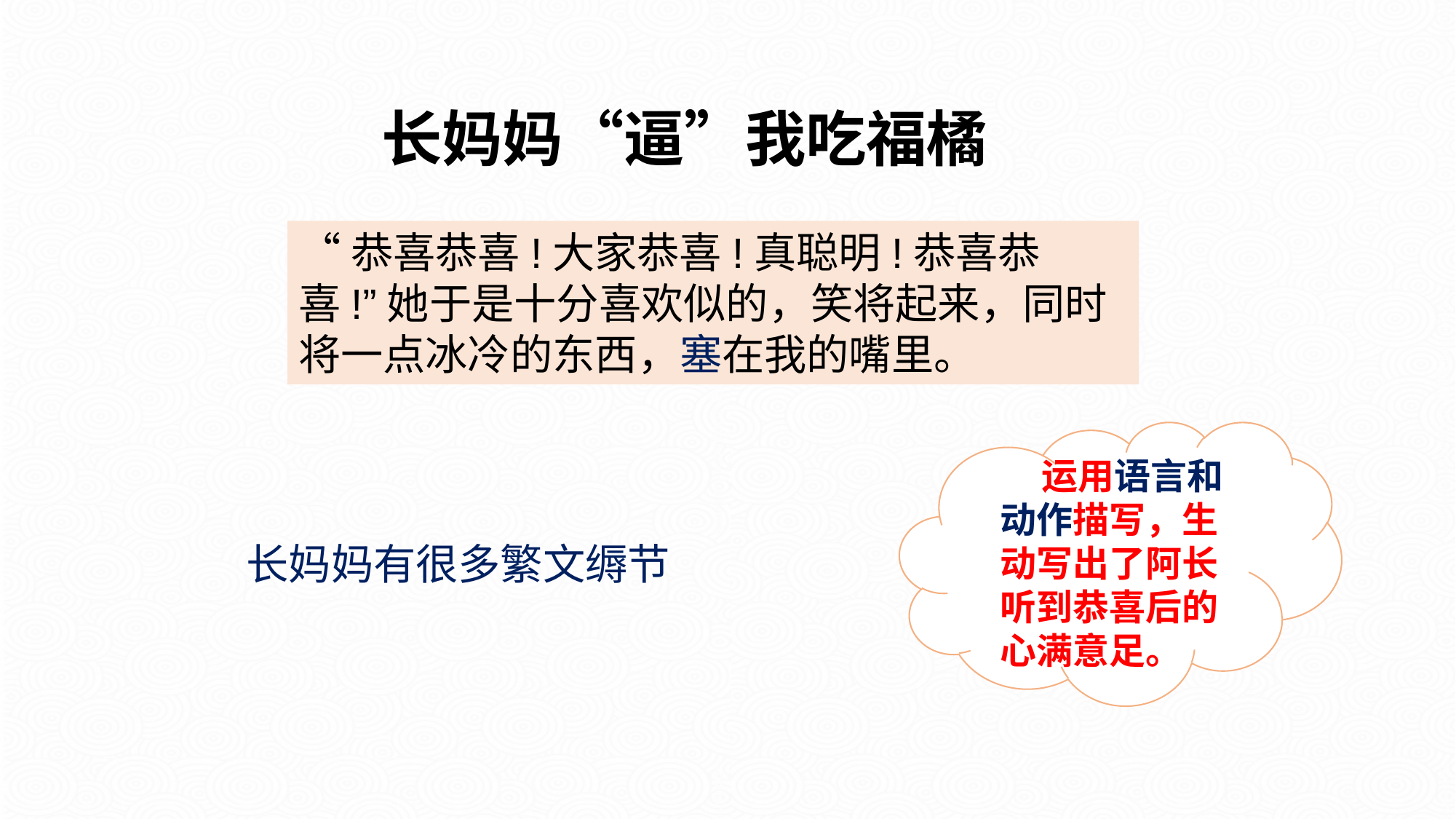

长妈妈“逼”我吃福橘
“恭喜恭喜!大家恭喜!真聪明!恭喜恭喜!”她于是十分喜欢似的，笑将起来，同时将一点冰冷的东西，塞在我的嘴里。

    运用语言和动作描写，生动写出了阿长听到恭喜后的心满意足。
长妈妈有很多繁文缛节